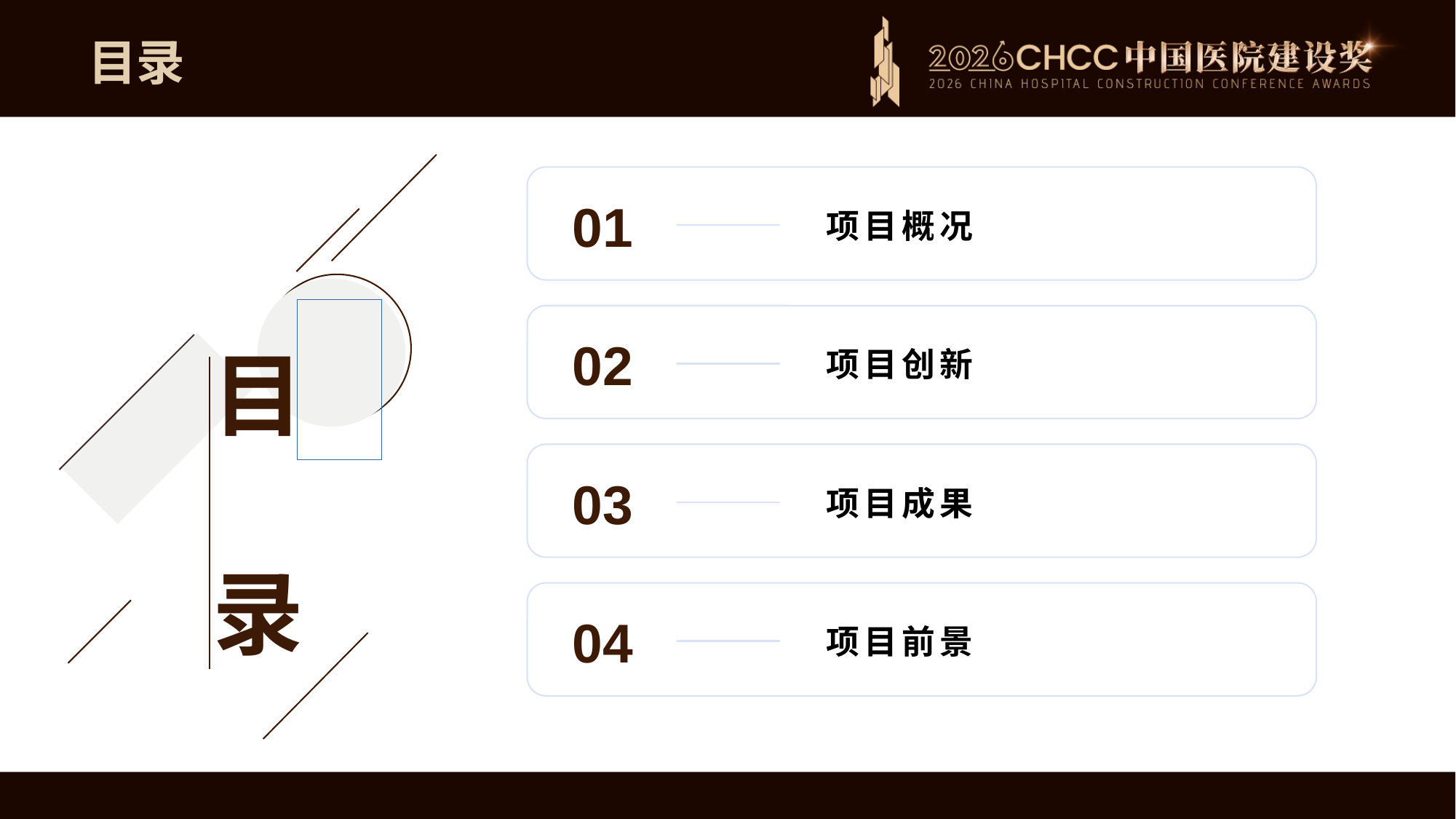

目录

目

录

01
项目概况

02
项目创新

03
项目成果

04
项目前景